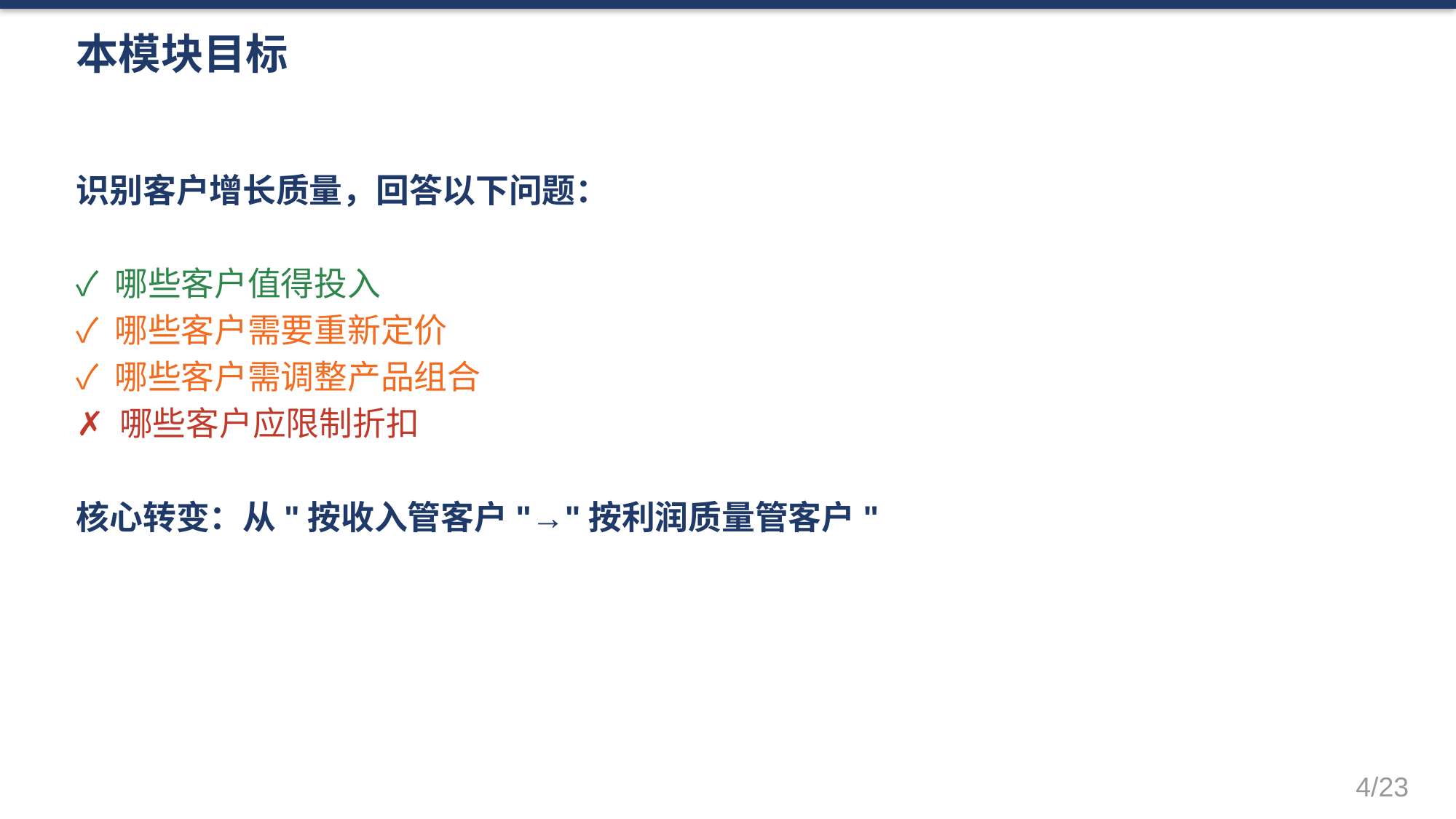

本模块目标
识别客户增长质量，回答以下问题：

✓ 哪些客户值得投入
✓ 哪些客户需要重新定价
✓ 哪些客户需调整产品组合
✗ 哪些客户应限制折扣

核心转变：从"按收入管客户"→"按利润质量管客户"
4/23